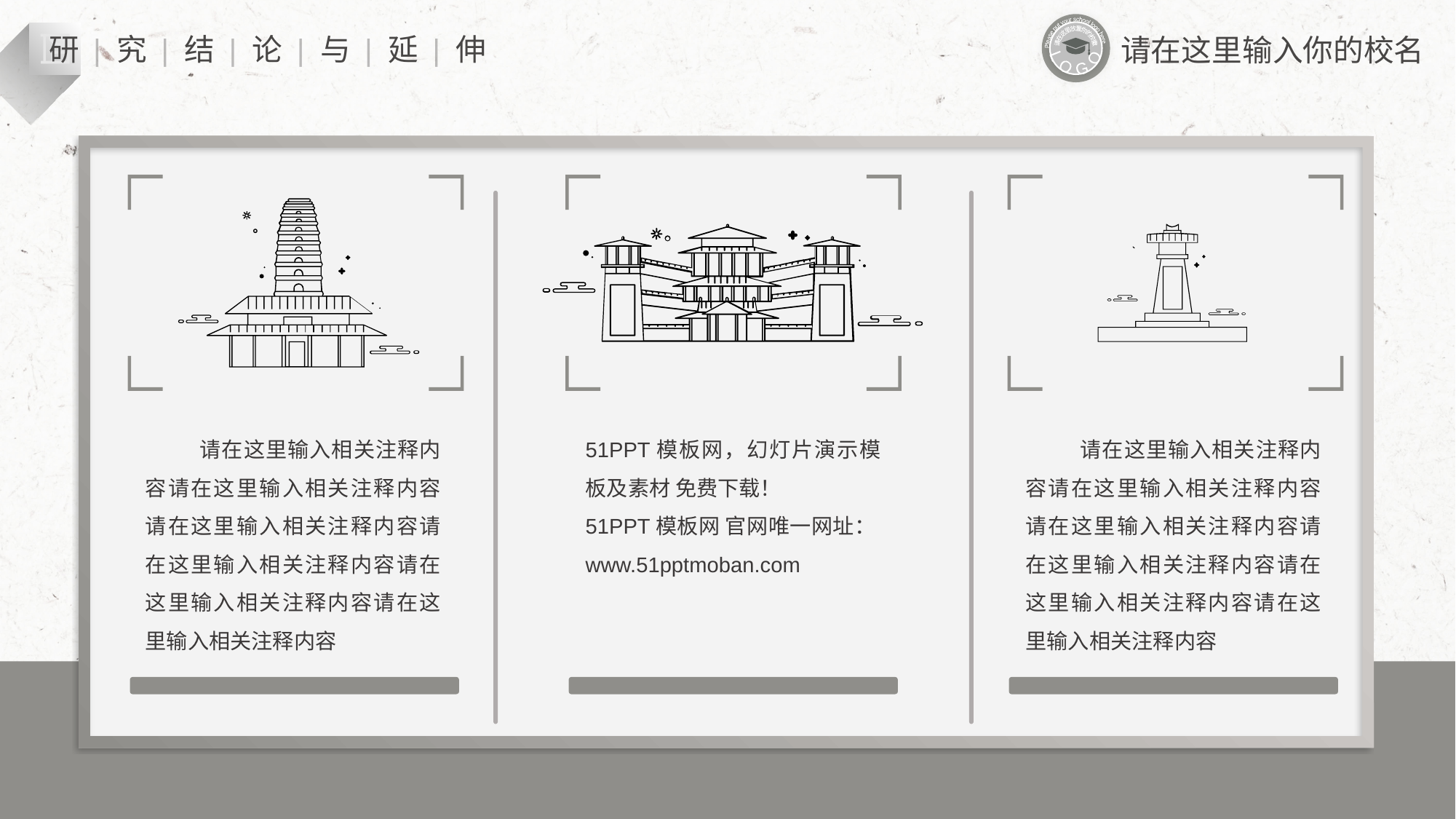

Please put your school logo here

L O G O
请在这里放置你的校徽

四

研 | 究 | 结 | 论 | 与 | 延 | 伸
请在这里输入你的校名

         请在这里输入相关注释内容请在这里输入相关注释内容请在这里输入相关注释内容请在这里输入相关注释内容请在这里输入相关注释内容请在这里输入相关注释内容
51PPT模板网，幻灯片演示模板及素材 免费下载！
51PPT模板网 官网唯一网址：www.51pptmoban.com
         请在这里输入相关注释内容请在这里输入相关注释内容请在这里输入相关注释内容请在这里输入相关注释内容请在这里输入相关注释内容请在这里输入相关注释内容